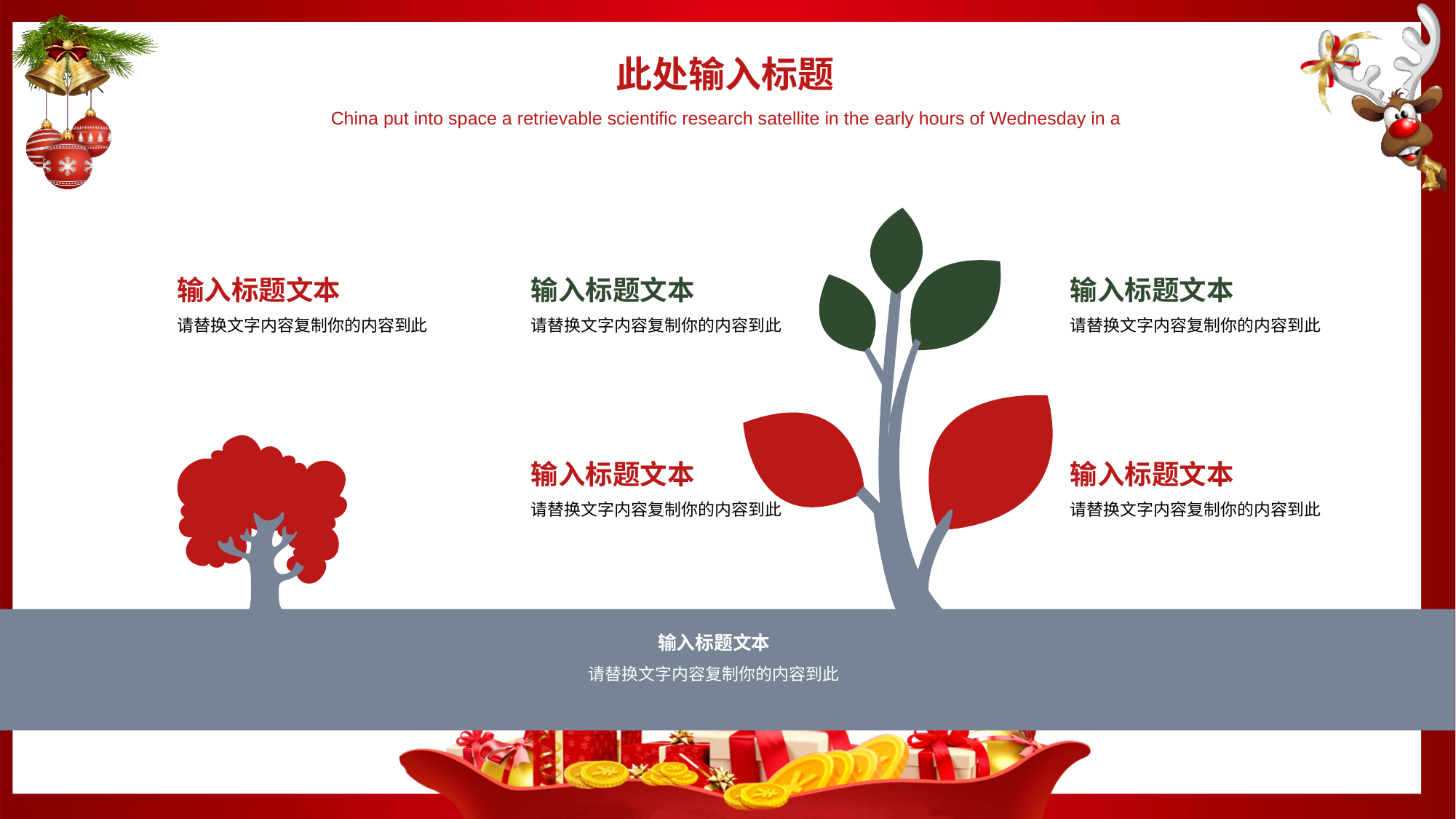

此处输入标题
China put into space a retrievable scientific research satellite in the early hours of Wednesday in a

输入标题文本
请替换文字内容复制你的内容到此
输入标题文本
请替换文字内容复制你的内容到此
输入标题文本
请替换文字内容复制你的内容到此

输入标题文本
请替换文字内容复制你的内容到此
输入标题文本
请替换文字内容复制你的内容到此

输入标题文本
请替换文字内容复制你的内容到此